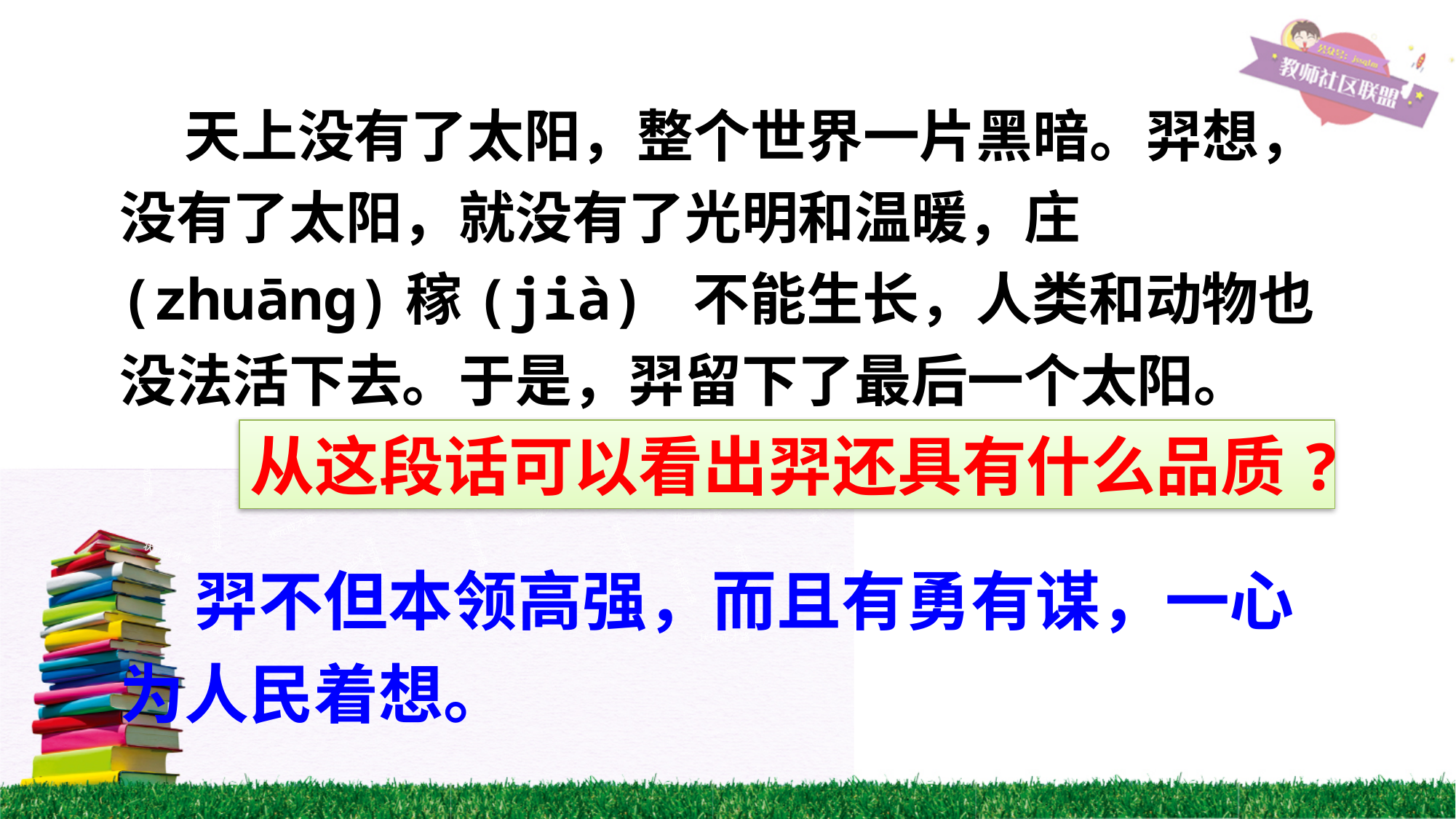

天上没有了太阳，整个世界一片黑暗。羿想，没有了太阳，就没有了光明和温暖，庄(zhuānɡ)稼(jià) 不能生长，人类和动物也没法活下去。于是，羿留下了最后一个太阳。
状元成才路
状元成才路
状元成才路
状元成才路
状元成才路
状元成才路
状元成才路
状元成才路
状元成才路
状元成才路
状元成才路
状元成才路
状元成才路
状元成才路
状元成才路
状元成才路
状元成才路
状元成才路
状元成才路
状元成才路
状元成才路
状元成才路
状元成才路
状元成才路
状元成才路
状元成才路
状元成才路
状元成才路
状元成才路
状元成才路
状元成才路
状元成才路
状元成才路
状元成才路
状元成才路
状元成才路
状元成才路
状元成才路
状元成才路
状元成才路
状元成才路
状元成才路
状元成才路
状元成才路
状元成才路
状元成才路
状元成才路
状元成才路
状元成才路
状元成才路
状元成才路
状元成才路
状元成才路
状元成才路
状元成才路
从这段话可以看出羿还具有什么品质?
状元成才路
状元成才路
状元成才路
状元成才路
状元成才路
状元成才路
状元成才路
状元成才路
状元成才路
状元成才路
状元成才路
状元成才路
状元成才路
状元成才路
状元成才路
状元成才路
状元成才路
状元成才路
状元成才路
状元成才路
状元成才路
状元成才路
状元成才路
    羿不但本领高强，而且有勇有谋，一心为人民着想。
状元成才路
状元成才路
状元成才路
状元成才路
状元成才路
状元成才路
状元成才路
状元成才路
状元成才路
状元成才路
状元成才路
状元成才路
状元成才路
状元成才路
状元成才路
状元成才路
状元成才路
状元成才路
状元成才路
状元成才路
状元成才路
状元成才路